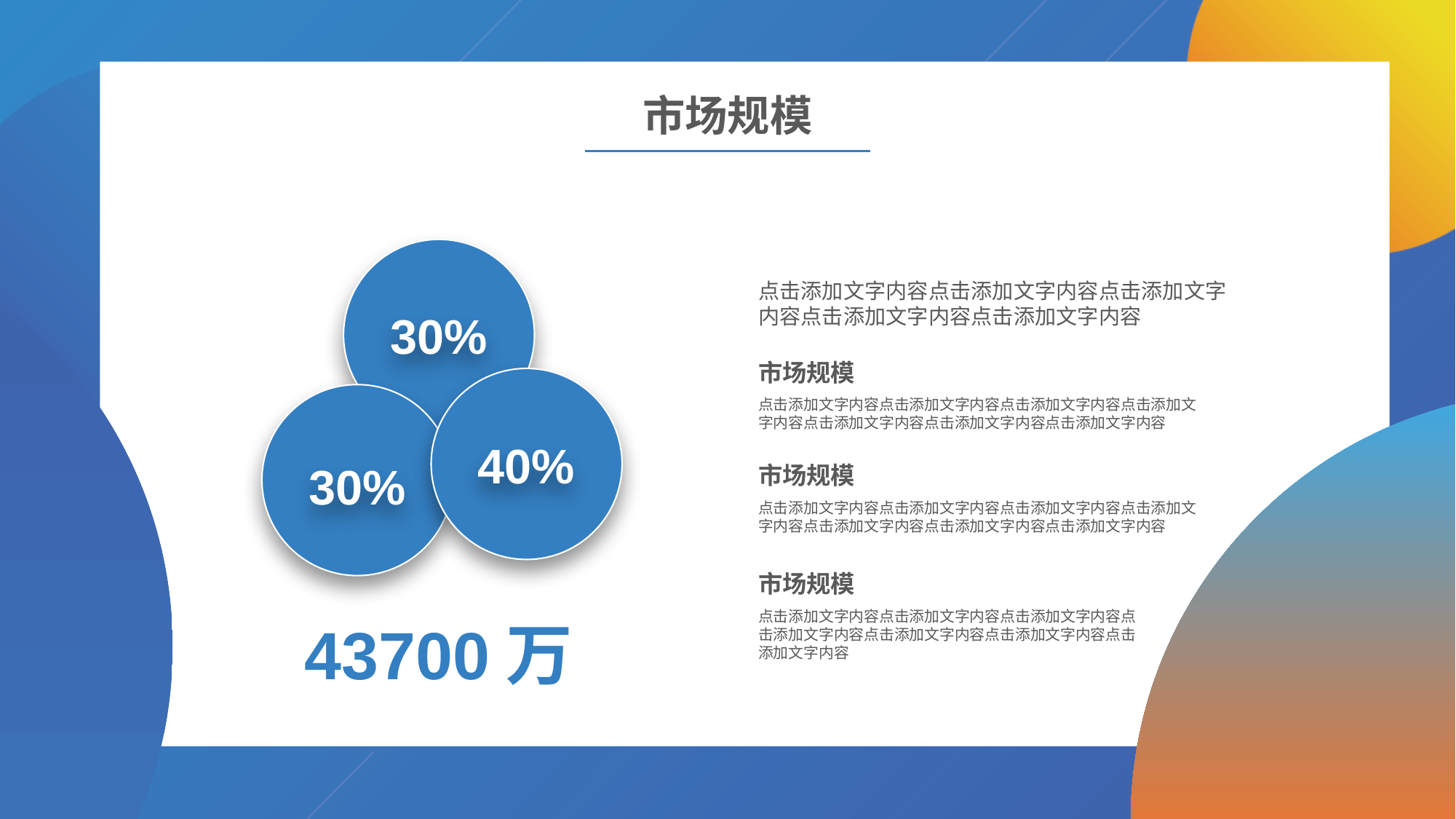

市场规模

点击添加文字内容点击添加文字内容点击添加文字内容点击添加文字内容点击添加文字内容
30%
市场规模

点击添加文字内容点击添加文字内容点击添加文字内容点击添加文字内容点击添加文字内容点击添加文字内容点击添加文字内容
40%
30%
市场规模
点击添加文字内容点击添加文字内容点击添加文字内容点击添加文字内容点击添加文字内容点击添加文字内容点击添加文字内容
市场规模
点击添加文字内容点击添加文字内容点击添加文字内容点击添加文字内容点击添加文字内容点击添加文字内容点击添加文字内容
43700万